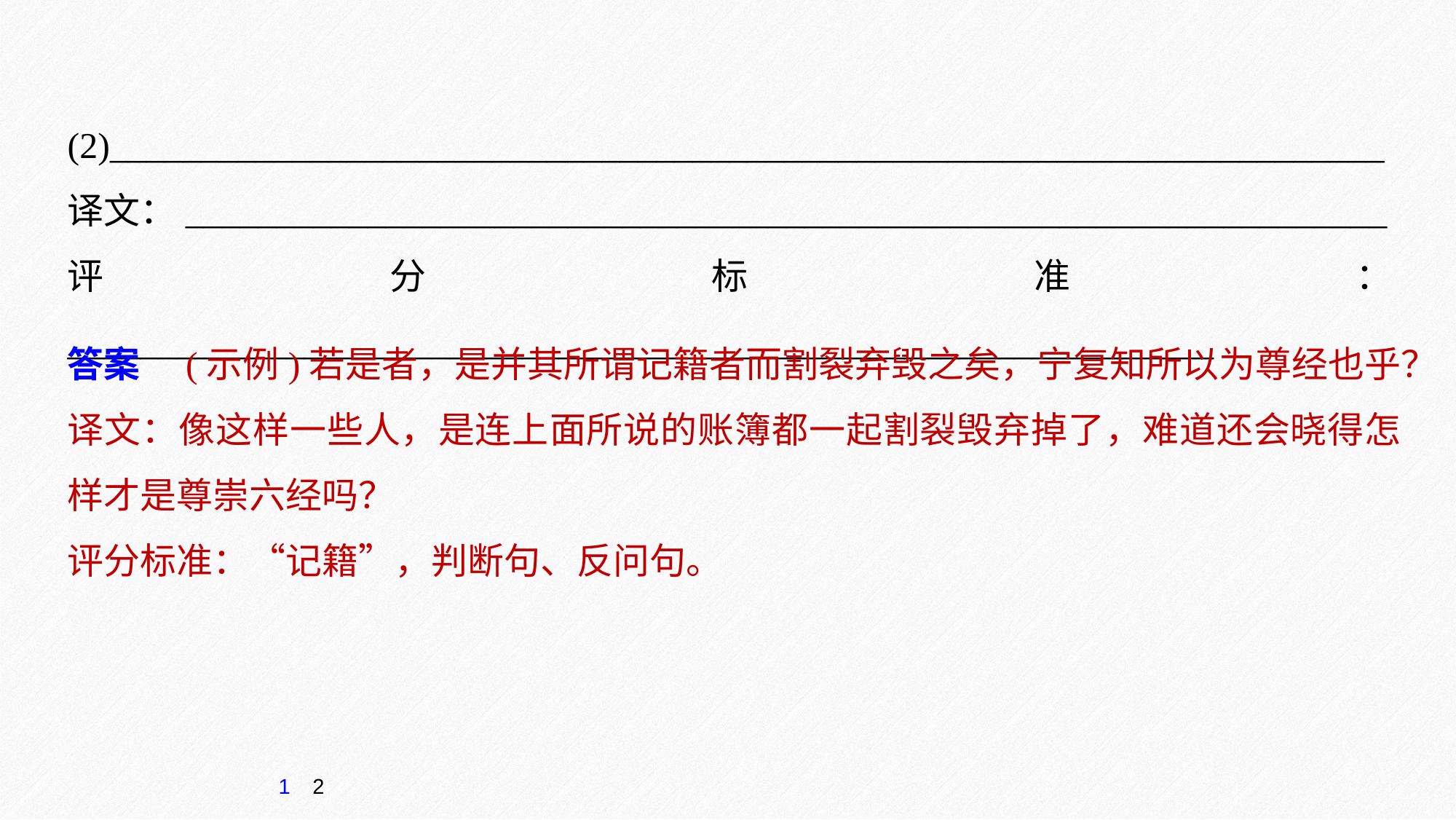

(2)______________________________________________________________________
译文：__________________________________________________________________
评分标准：_______________________________________________________________
答案　(示例)若是者，是并其所谓记籍者而割裂弃毁之矣，宁复知所以为尊经也乎？
译文：像这样一些人，是连上面所说的账簿都一起割裂毁弃掉了，难道还会晓得怎样才是尊崇六经吗？
评分标准：“记籍”，判断句、反问句。
1
2